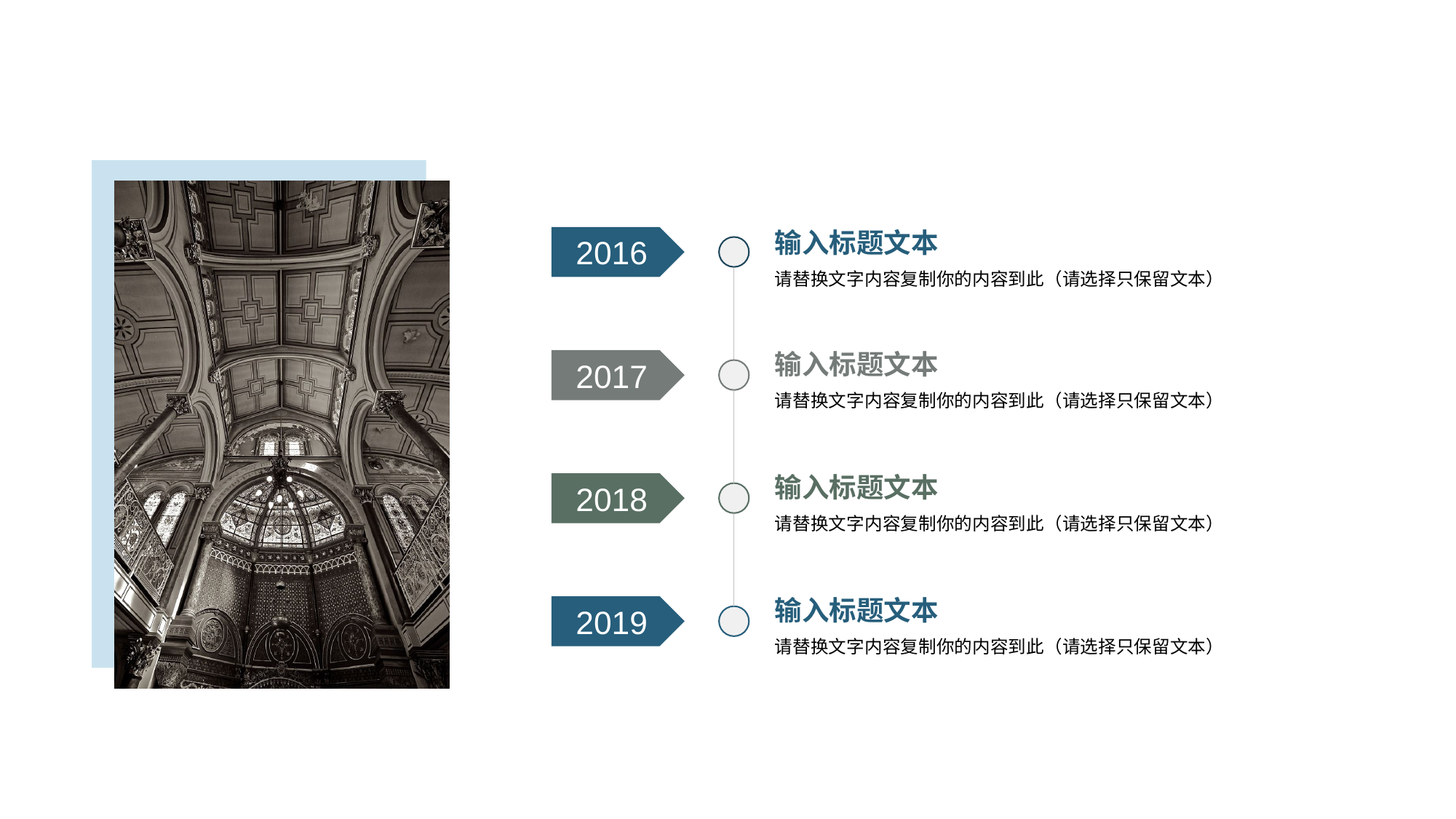

输入标题文本
请替换文字内容复制你的内容到此（请选择只保留文本）
2016

输入标题文本
请替换文字内容复制你的内容到此（请选择只保留文本）
2017

输入标题文本
请替换文字内容复制你的内容到此（请选择只保留文本）
2018

输入标题文本
请替换文字内容复制你的内容到此（请选择只保留文本）
2019